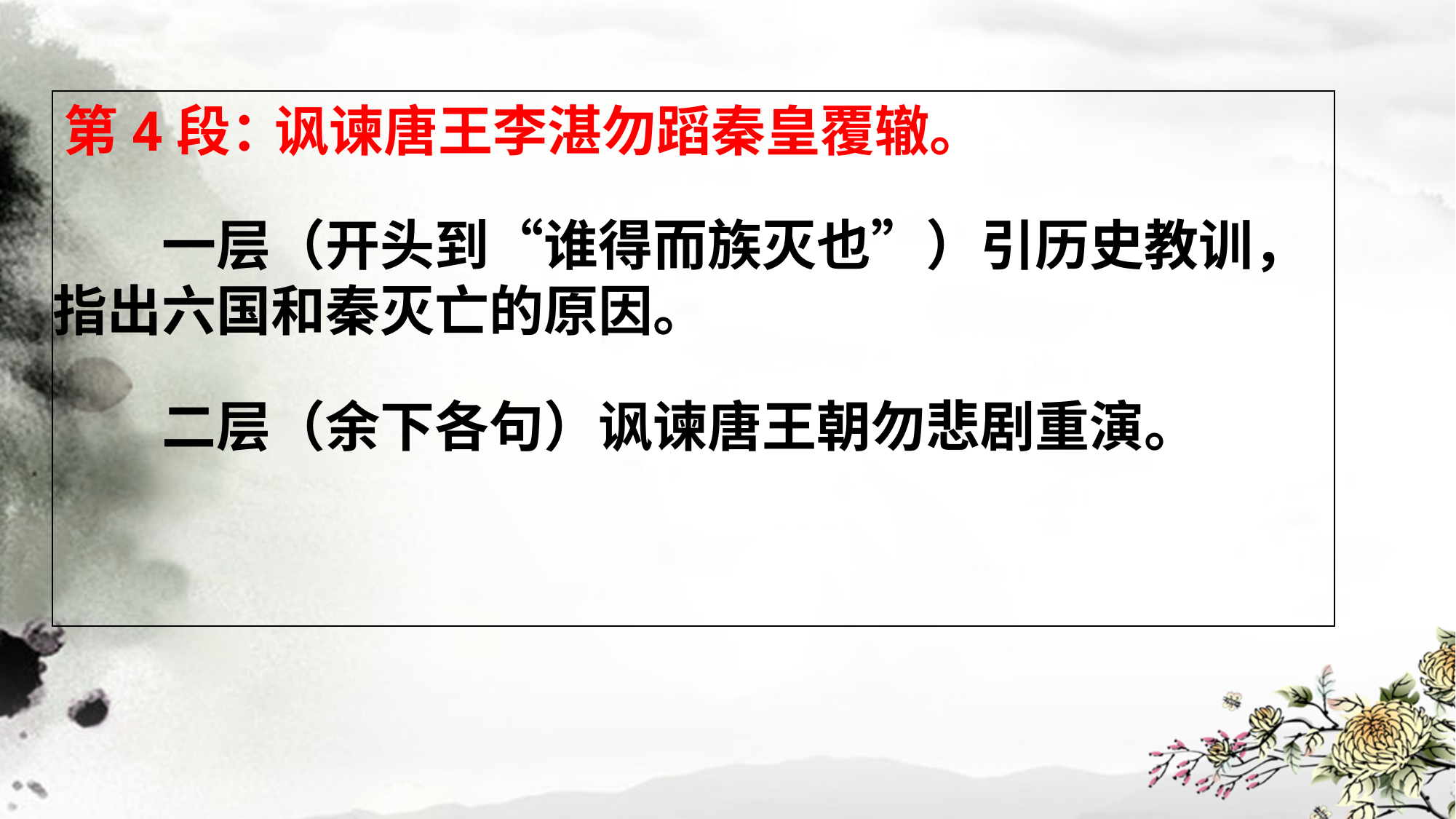

讽谏唐王李湛勿蹈秦皇覆辙。
第4段：

　　一层（开头到“谁得而族灭也”）引历史教训，指出六国和秦灭亡的原因。
　　二层（余下各句）讽谏唐王朝勿悲剧重演。